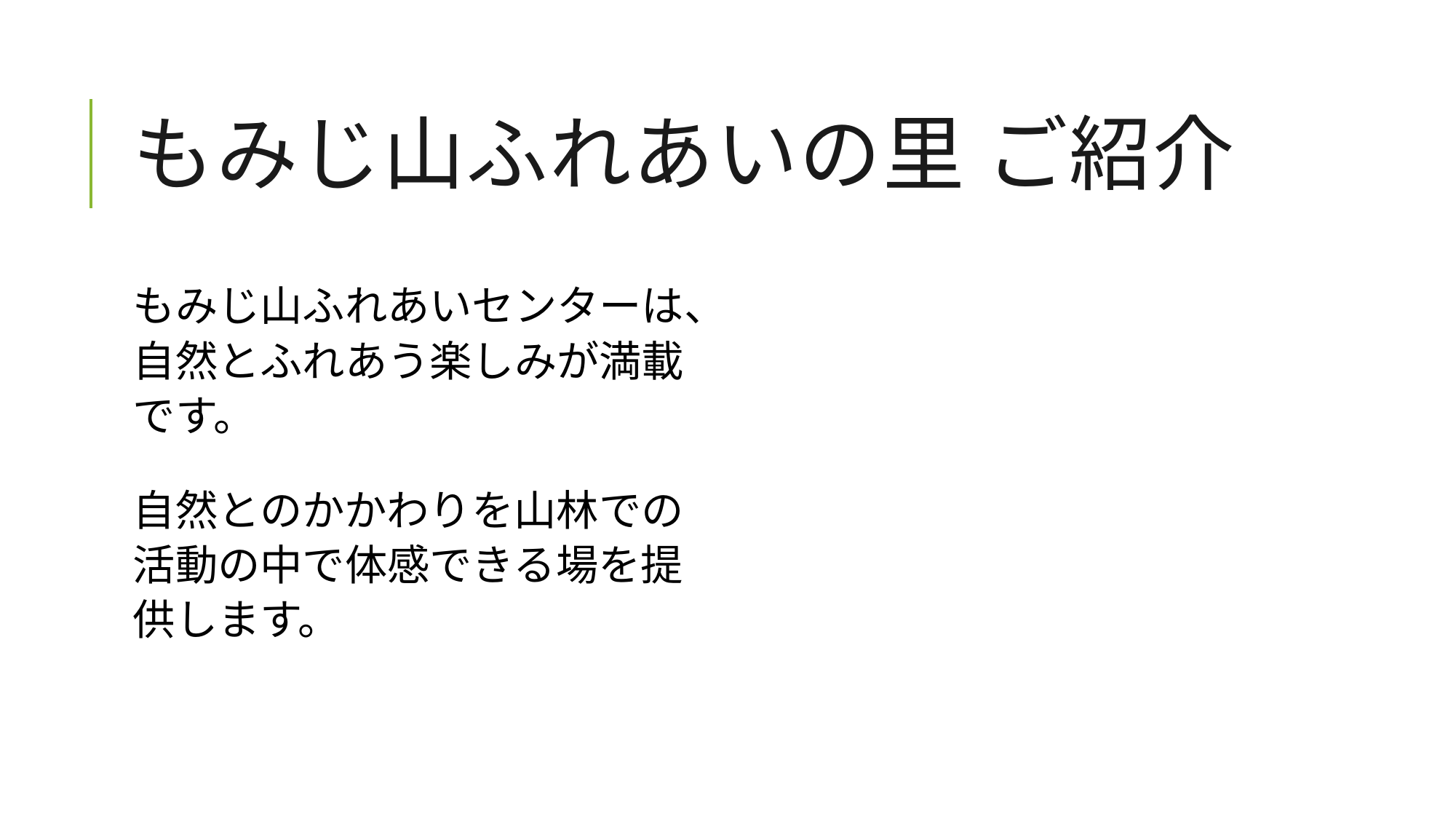

# もみじ山ふれあいの里 ご紹介

もみじ山ふれあいセンターは、自然とふれあう楽しみが満載です。
自然とのかかわりを山林での活動の中で体感できる場を提供します。